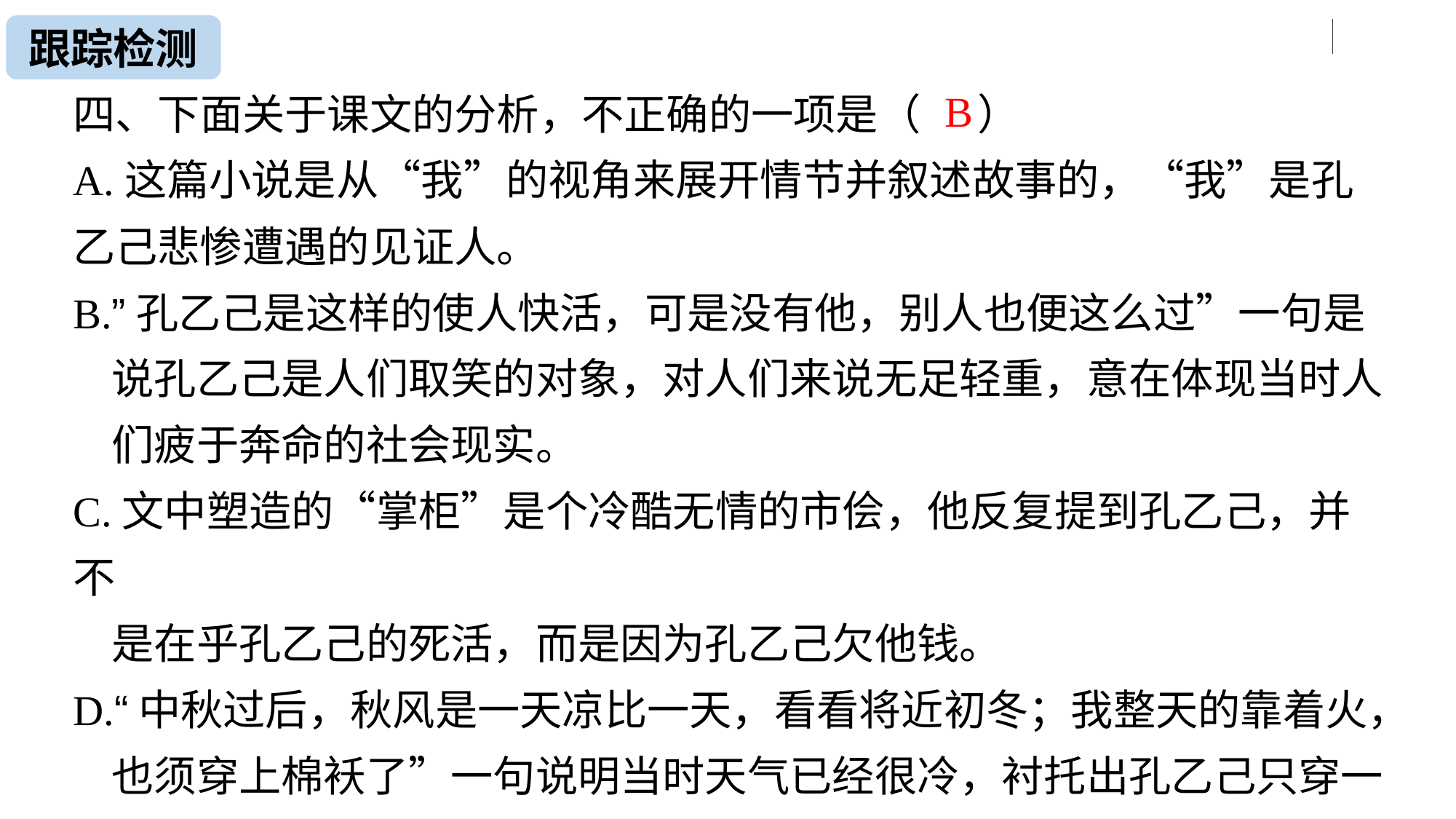

跟踪检测
四、下面关于课文的分析，不正确的一项是（      ）
A.这篇小说是从“我”的视角来展开情节并叙述故事的，“我”是孔乙己悲惨遭遇的见证人。
B.”孔乙己是这样的使人快活，可是没有他，别人也便这么过”一句是
   说孔乙己是人们取笑的对象，对人们来说无足轻重，意在体现当时人
   们疲于奔命的社会现实。
C.文中塑造的“掌柜”是个冷酷无情的市侩，他反复提到孔乙己，并不
   是在乎孔乙己的死活，而是因为孔乙己欠他钱。
D.“中秋过后，秋风是一天凉比一天，看看将近初冬；我整天的靠着火，
   也须穿上棉袄了”一句说明当时天气已经很冷，衬托出孔乙己只穿一
   件破夹袄的凄凉。
B